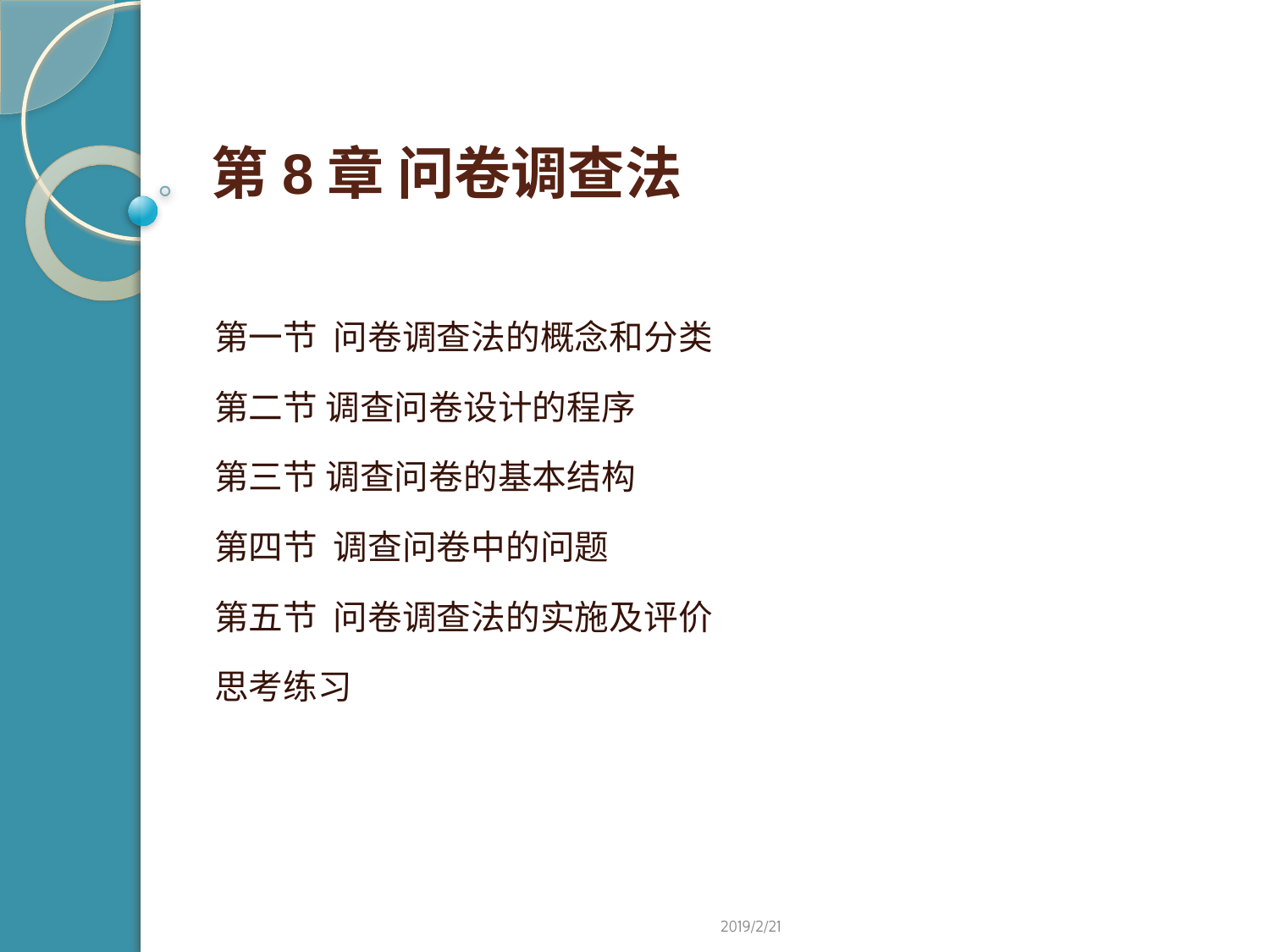

# 第8章 问卷调查法
第一节  问卷调查法的概念和分类
第二节 调查问卷设计的程序
第三节 调查问卷的基本结构
第四节  调查问卷中的问题
第五节  问卷调查法的实施及评价
思考练习

2019/2/21